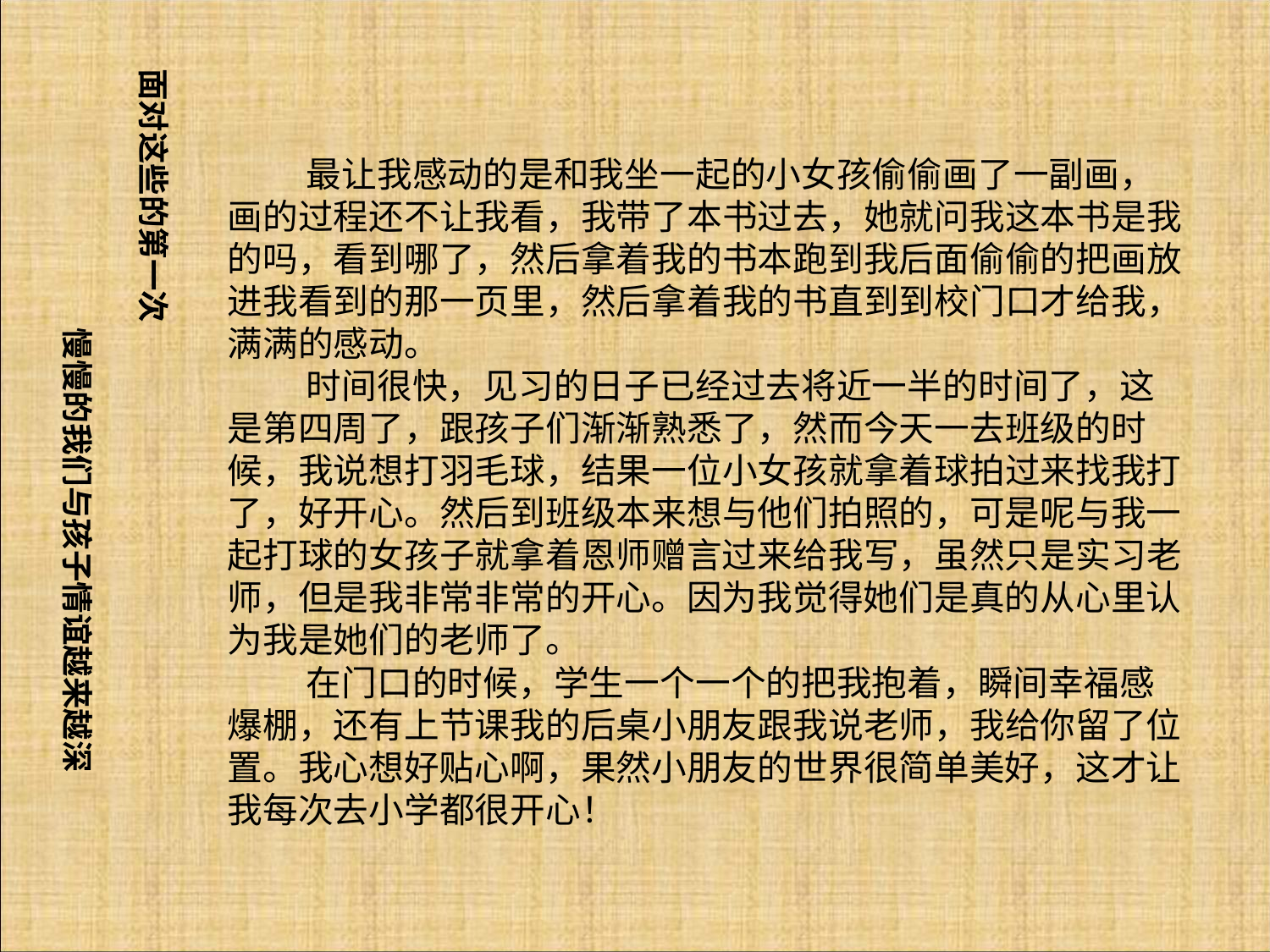

面对这些的第一次

                                   慢慢的我们与孩子情谊越来越深

         最让我感动的是和我坐一起的小女孩偷偷画了一副画，画的过程还不让我看，我带了本书过去，她就问我这本书是我的吗，看到哪了，然后拿着我的书本跑到我后面偷偷的把画放进我看到的那一页里，然后拿着我的书直到到校门口才给我，满满的感动。
         时间很快，见习的日子已经过去将近一半的时间了，这是第四周了，跟孩子们渐渐熟悉了，然而今天一去班级的时候，我说想打羽毛球，结果一位小女孩就拿着球拍过来找我打了，好开心。然后到班级本来想与他们拍照的，可是呢与我一起打球的女孩子就拿着恩师赠言过来给我写，虽然只是实习老师，但是我非常非常的开心。因为我觉得她们是真的从心里认为我是她们的老师了。
         在门口的时候，学生一个一个的把我抱着，瞬间幸福感爆棚，还有上节课我的后桌小朋友跟我说老师，我给你留了位置。我心想好贴心啊，果然小朋友的世界很简单美好，这才让我每次去小学都很开心！